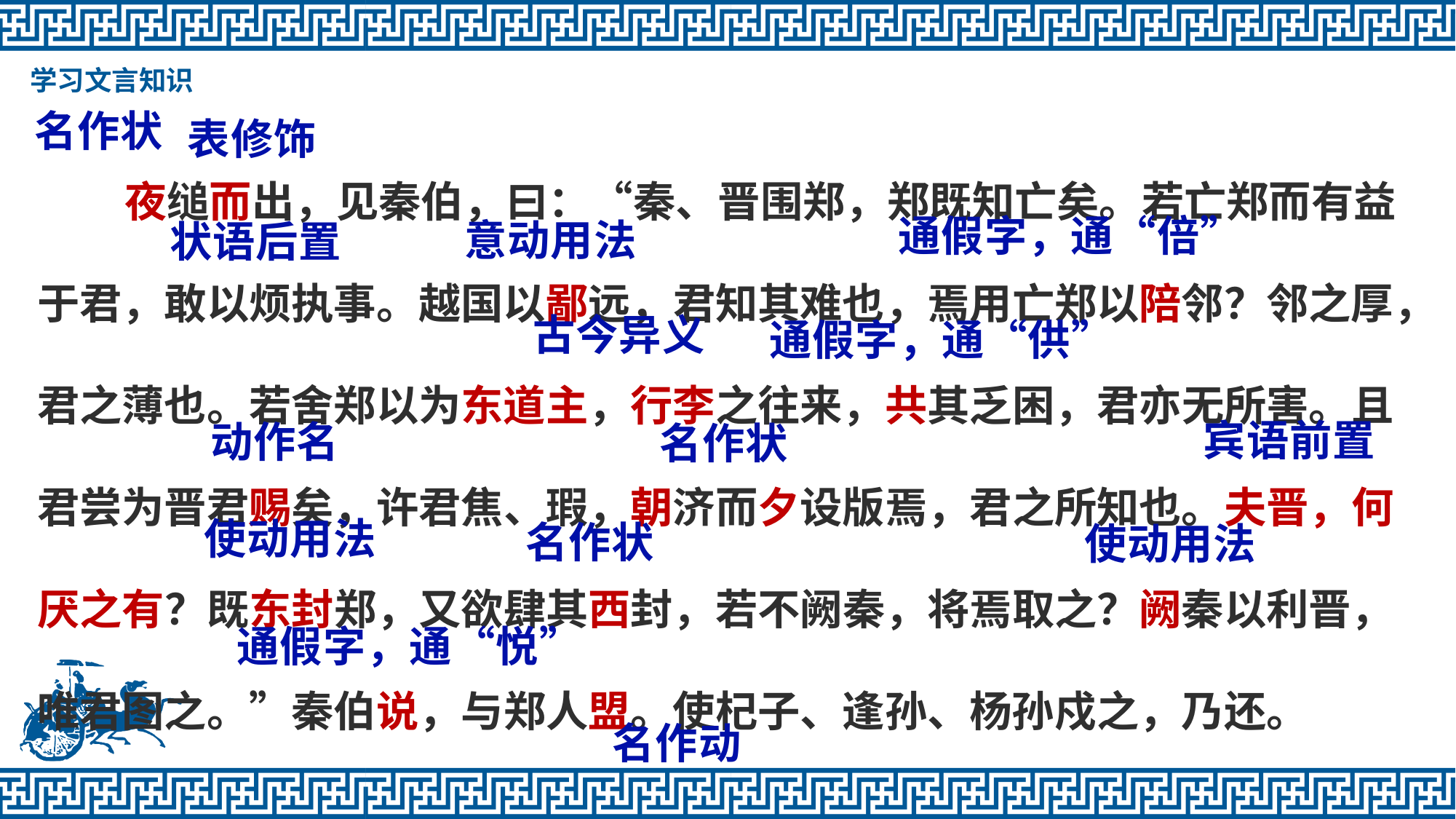

学习文言知识
名作状
表修饰
        夜缒而出，见秦伯，曰：“秦、晋围郑，郑既知亡矣。若亡郑而有益于君，敢以烦执事。越国以鄙远，君知其难也，焉用亡郑以陪邻？邻之厚，君之薄也。若舍郑以为东道主，行李之往来，共其乏困，君亦无所害。且君尝为晋君赐矣，许君焦、瑕，朝济而夕设版焉，君之所知也。夫晋，何厌之有？既东封郑，又欲肆其西封，若不阙秦，将焉取之？阙秦以利晋，唯君图之。”秦伯说，与郑人盟。使杞子、逢孙、杨孙戍之，乃还。
通假字，通“倍”
意动用法
状语后置
古今异义
通假字，通“供”
宾语前置
动作名
名作状
使动用法
名作状
使动用法
通假字，通“悦”
名作动